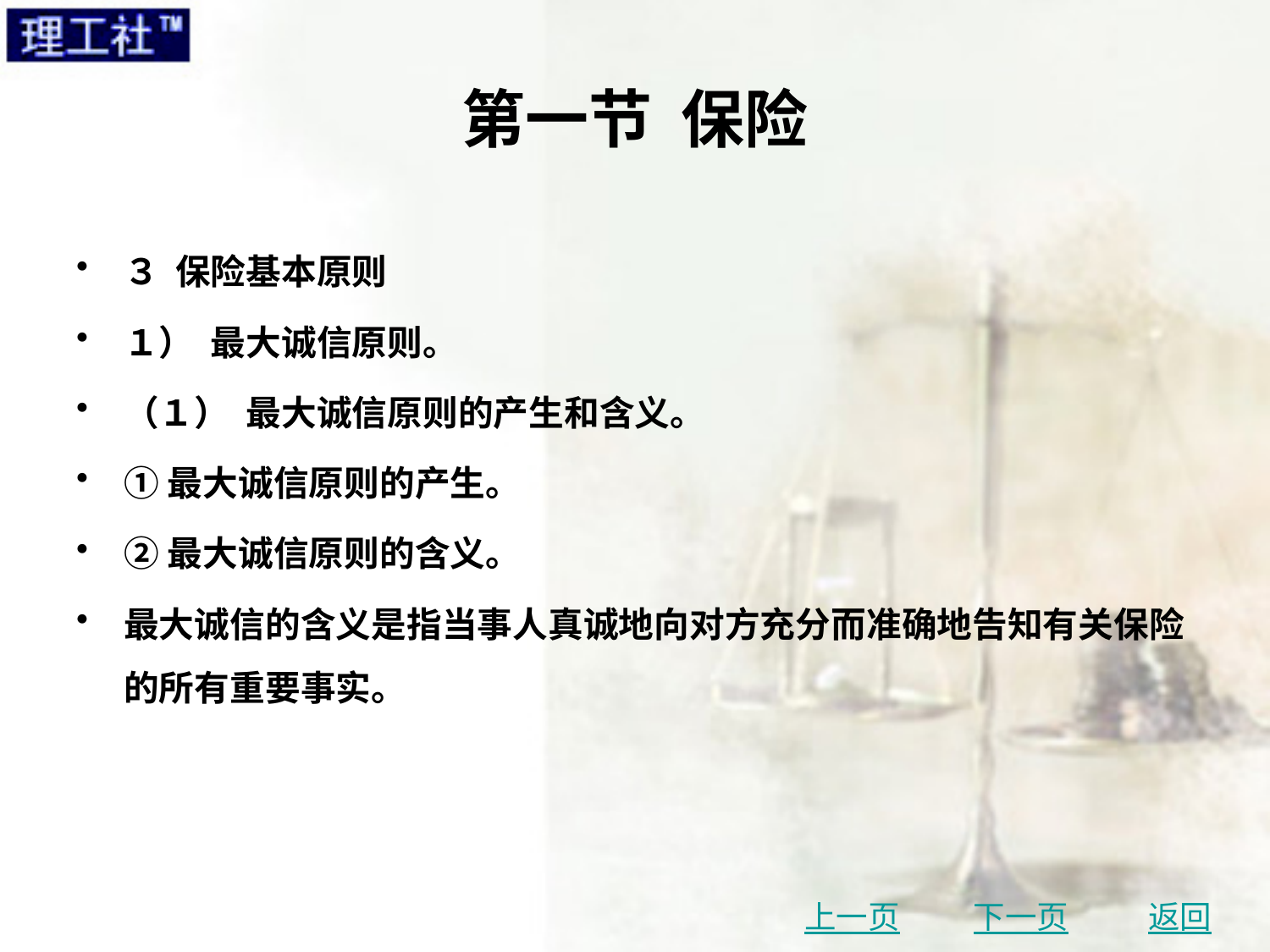

# 第一节  保险
３  保险基本原则
１）  最大诚信原则。
（１）  最大诚信原则的产生和含义。
①最大诚信原则的产生。
②最大诚信原则的含义。
最大诚信的含义是指当事人真诚地向对方充分而准确地告知有关保险的所有重要事实。

上一页
下一页
返回